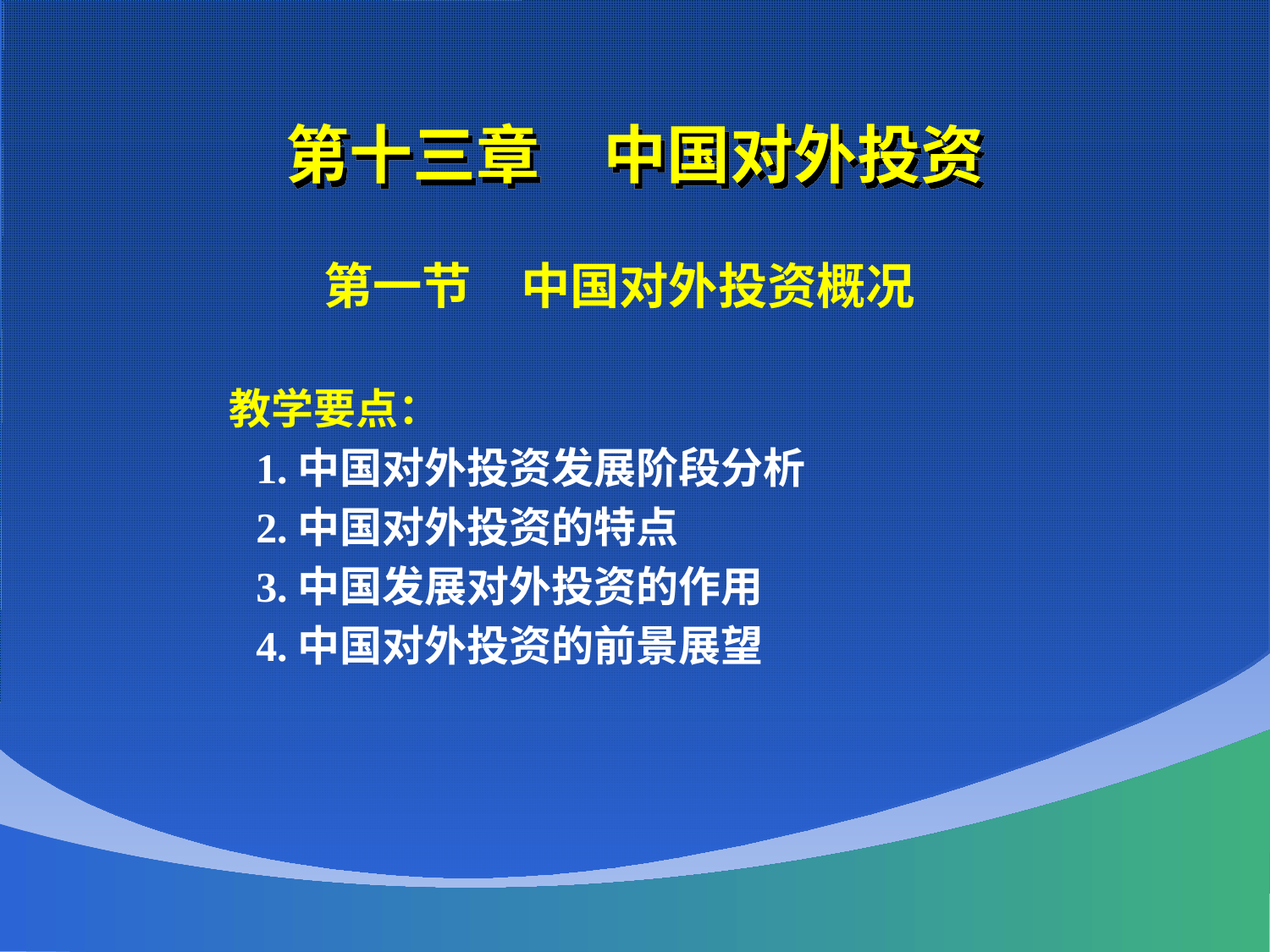

# 第十三章　中国对外投资

                     第一节　中国对外投资概况

               教学要点：
                 1.中国对外投资发展阶段分析
                 2.中国对外投资的特点
                 3.中国发展对外投资的作用
                 4.中国对外投资的前景展望